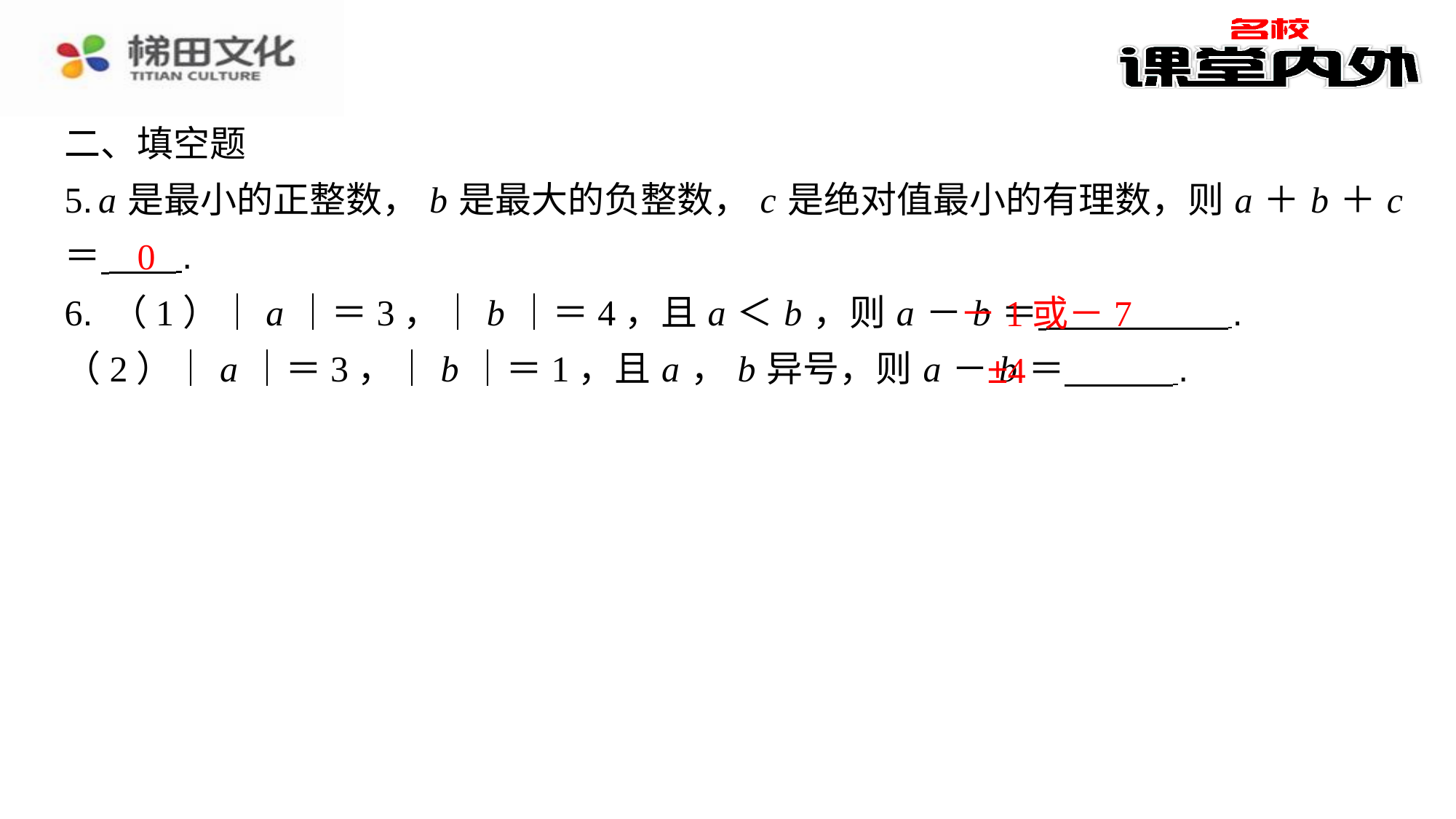

二、填空题
5. a 是最小的正整数， b 是最大的负整数， c 是绝对值最小的有理数，则 a ＋ b ＋ c
＝            ⁠.
6. （1）｜ a ｜＝3，｜ b ｜＝4，且 a ＜ b ，则 a － b ＝                             ⁠.
（2）｜ a ｜＝3，｜ b ｜＝1，且 a ， b 异号，则 a － b ＝                 ⁠.
0
－1或－7
±4